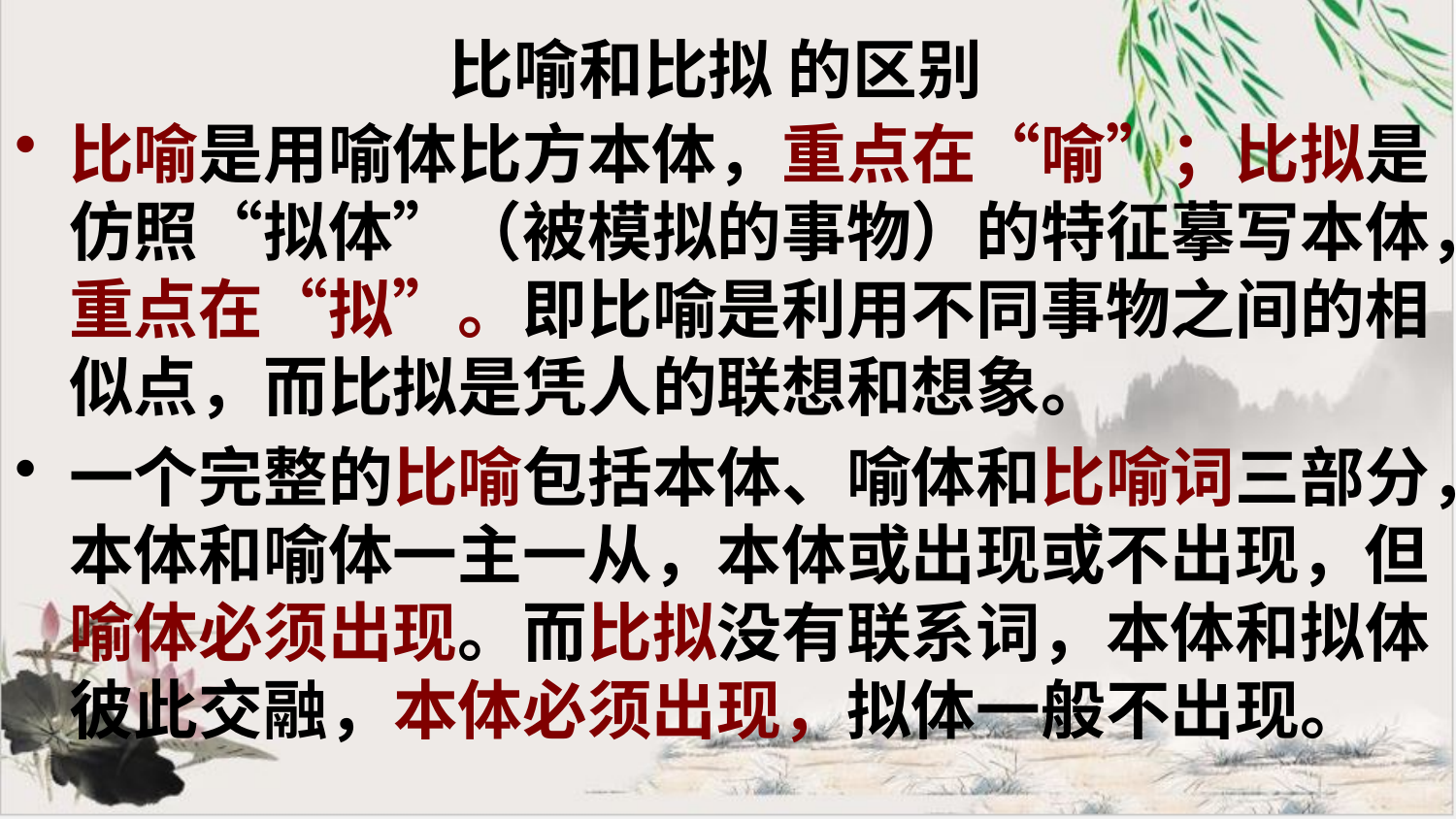

# 比喻和比拟 的区别
比喻是用喻体比方本体，重点在“喻”；比拟是仿照“拟体”（被模拟的事物）的特征摹写本体，重点在“拟”。即比喻是利用不同事物之间的相似点，而比拟是凭人的联想和想象。
一个完整的比喻包括本体、喻体和比喻词三部分，本体和喻体一主一从，本体或出现或不出现，但喻体必须出现。而比拟没有联系词，本体和拟体彼此交融，本体必须出现，拟体一般不出现。